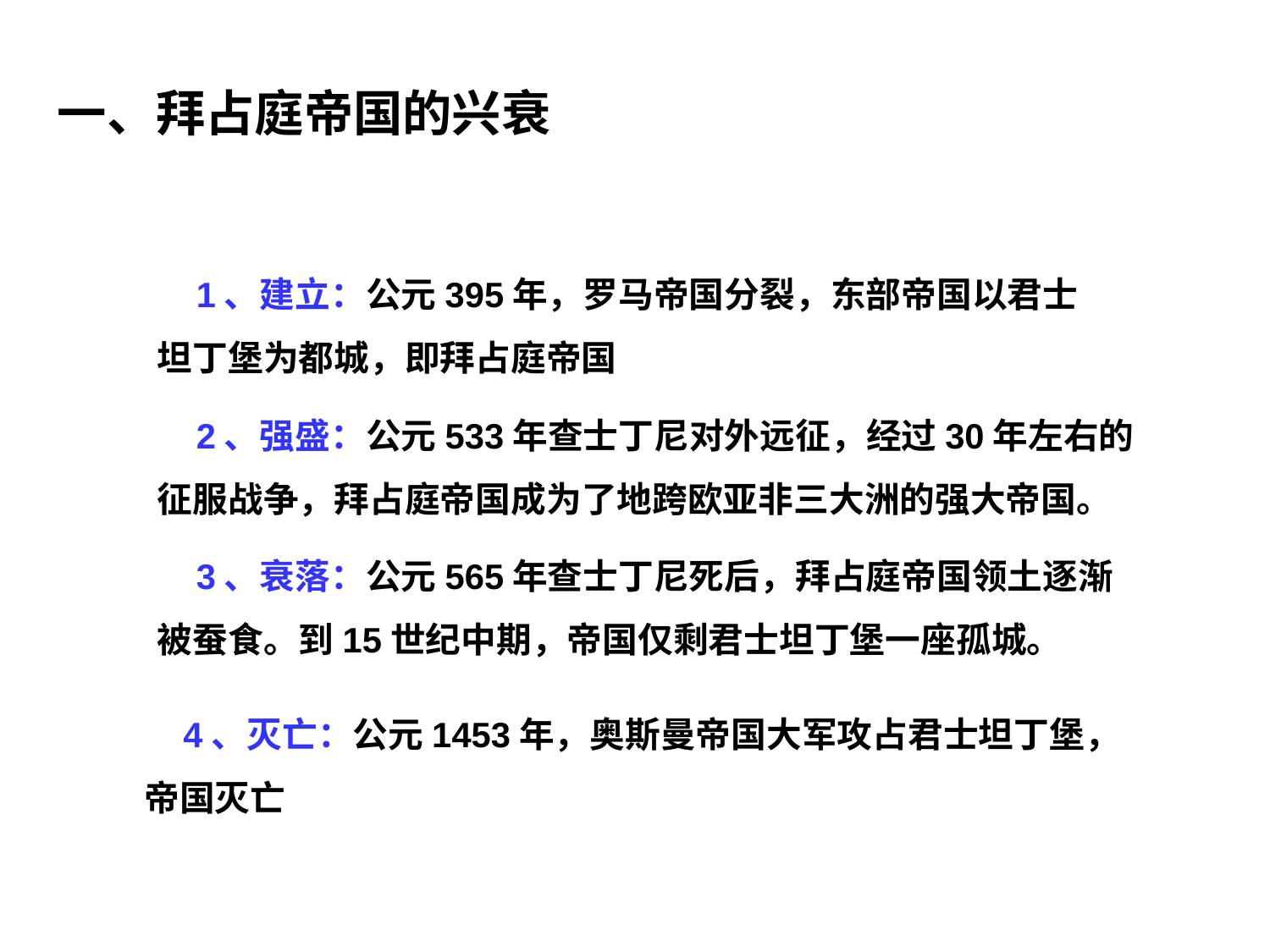

一、拜占庭帝国的兴衰
    1、建立：公元395年，罗马帝国分裂，东部帝国以君士坦丁堡为都城，即拜占庭帝国
    2、强盛：公元533年查士丁尼对外远征，经过30年左右的征服战争，拜占庭帝国成为了地跨欧亚非三大洲的强大帝国。
    3、衰落：公元565年查士丁尼死后，拜占庭帝国领土逐渐被蚕食。到15世纪中期，帝国仅剩君士坦丁堡一座孤城。
    4、灭亡：公元1453年，奥斯曼帝国大军攻占君士坦丁堡，帝国灭亡